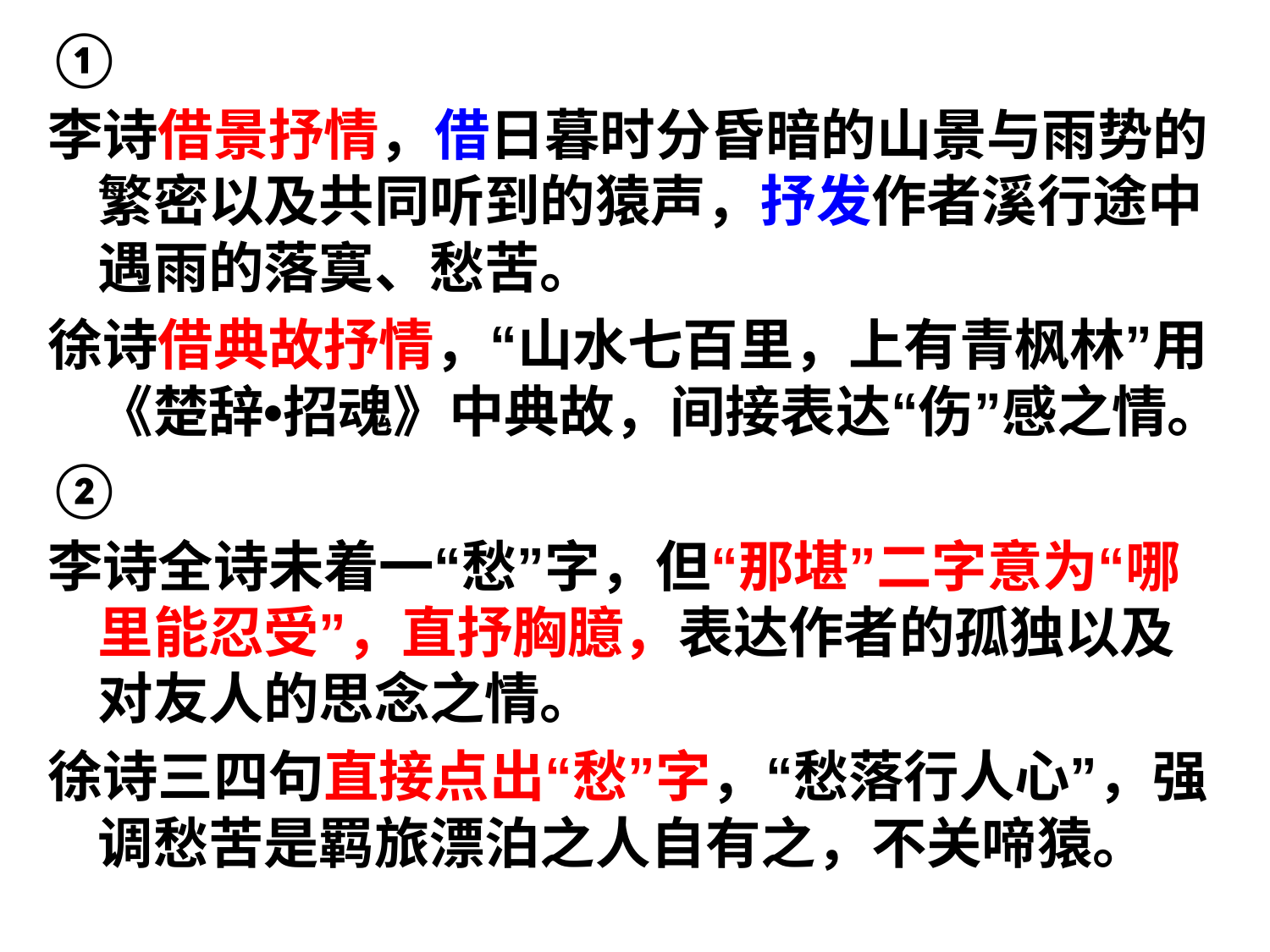

①
李诗借景抒情，借日暮时分昏暗的山景与雨势的繁密以及共同听到的猿声，抒发作者溪行途中遇雨的落寞、愁苦。
徐诗借典故抒情，“山水七百里，上有青枫林”用《楚辞•招魂》中典故，间接表达“伤”感之情。
②
李诗全诗未着一“愁”字，但“那堪”二字意为“哪里能忍受”，直抒胸臆，表达作者的孤独以及对友人的思念之情。
徐诗三四句直接点出“愁”字，“愁落行人心”，强调愁苦是羁旅漂泊之人自有之，不关啼猿。